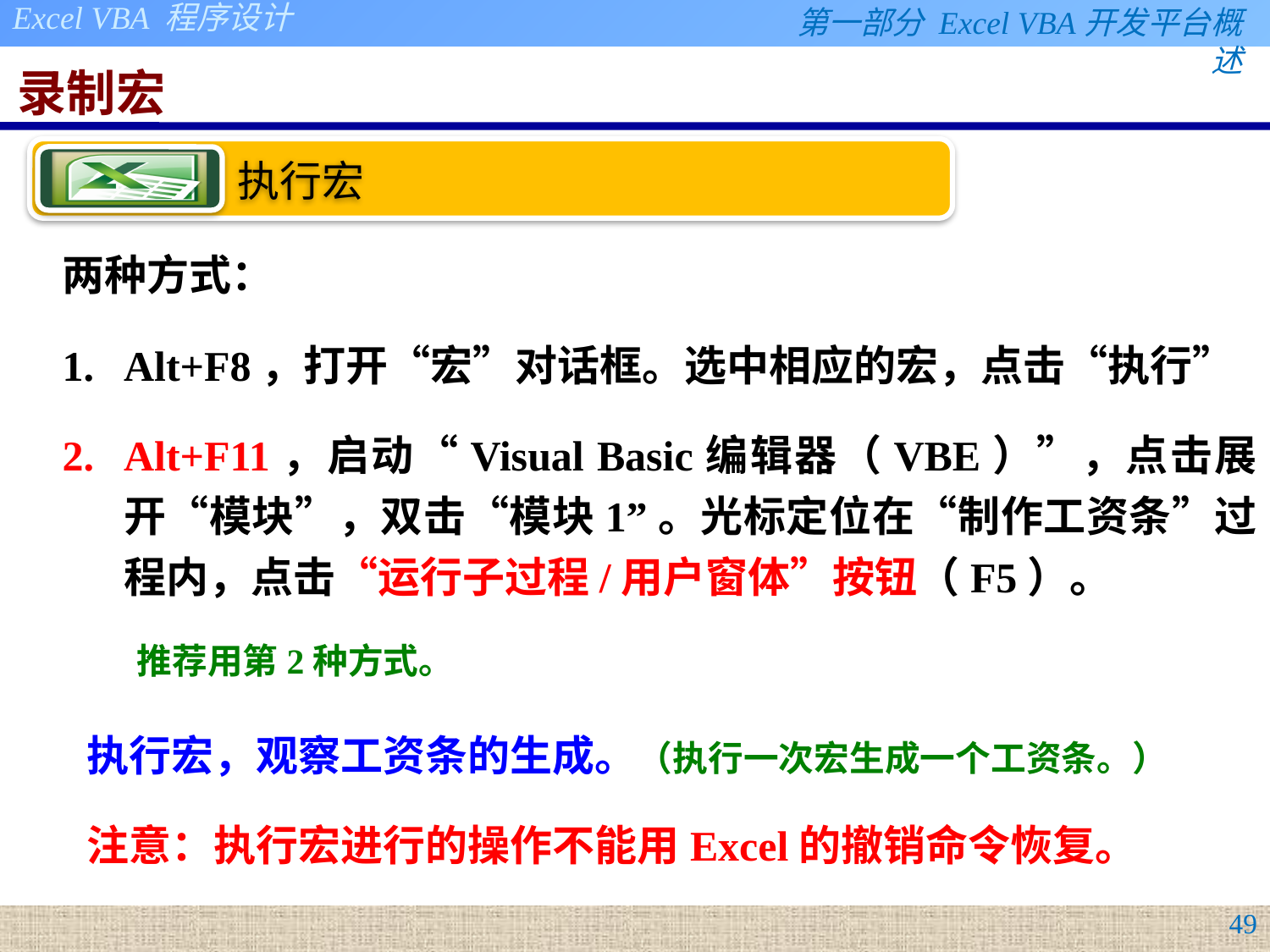

# 录制宏
执行宏
两种方式：
Alt+F8，打开“宏”对话框。选中相应的宏，点击“执行”
Alt+F11，启动“Visual Basic编辑器（VBE）”，点击展开“模块”，双击“模块1”。光标定位在“制作工资条”过程内，点击“运行子过程/用户窗体”按钮（F5）。
推荐用第2种方式。
执行宏，观察工资条的生成。（执行一次宏生成一个工资条。）
注意：执行宏进行的操作不能用Excel的撤销命令恢复。